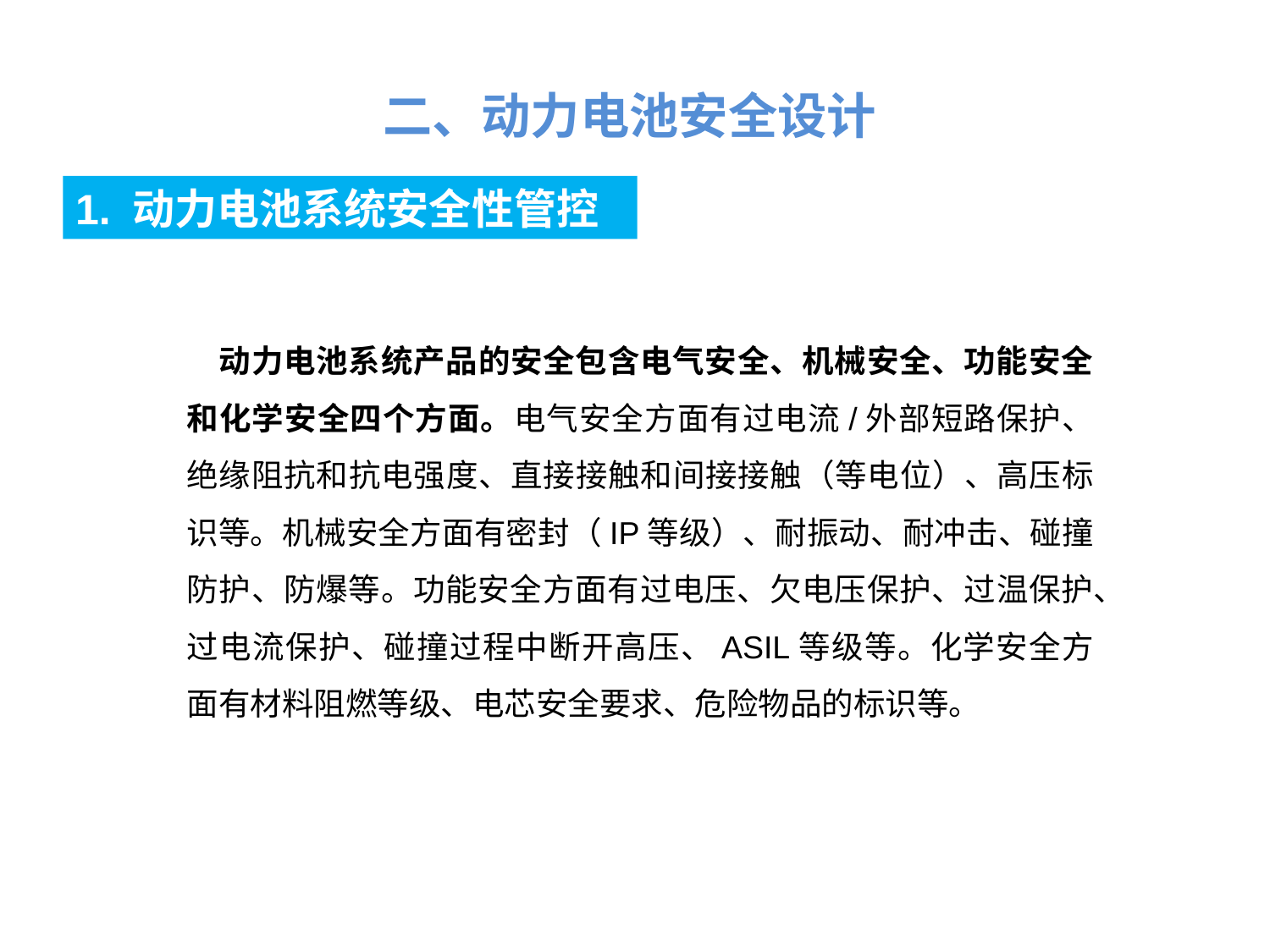

二、动力电池安全设计
1. 动力电池系统安全性管控
    动力电池系统产品的安全包含电气安全、机械安全、功能安全和化学安全四个方面。电气安全方面有过电流/外部短路保护、绝缘阻抗和抗电强度、直接接触和间接接触（等电位）、高压标识等。机械安全方面有密封（IP等级）、耐振动、耐冲击、碰撞防护、防爆等。功能安全方面有过电压、欠电压保护、过温保护、过电流保护、碰撞过程中断开高压、ASIL等级等。化学安全方面有材料阻燃等级、电芯安全要求、危险物品的标识等。